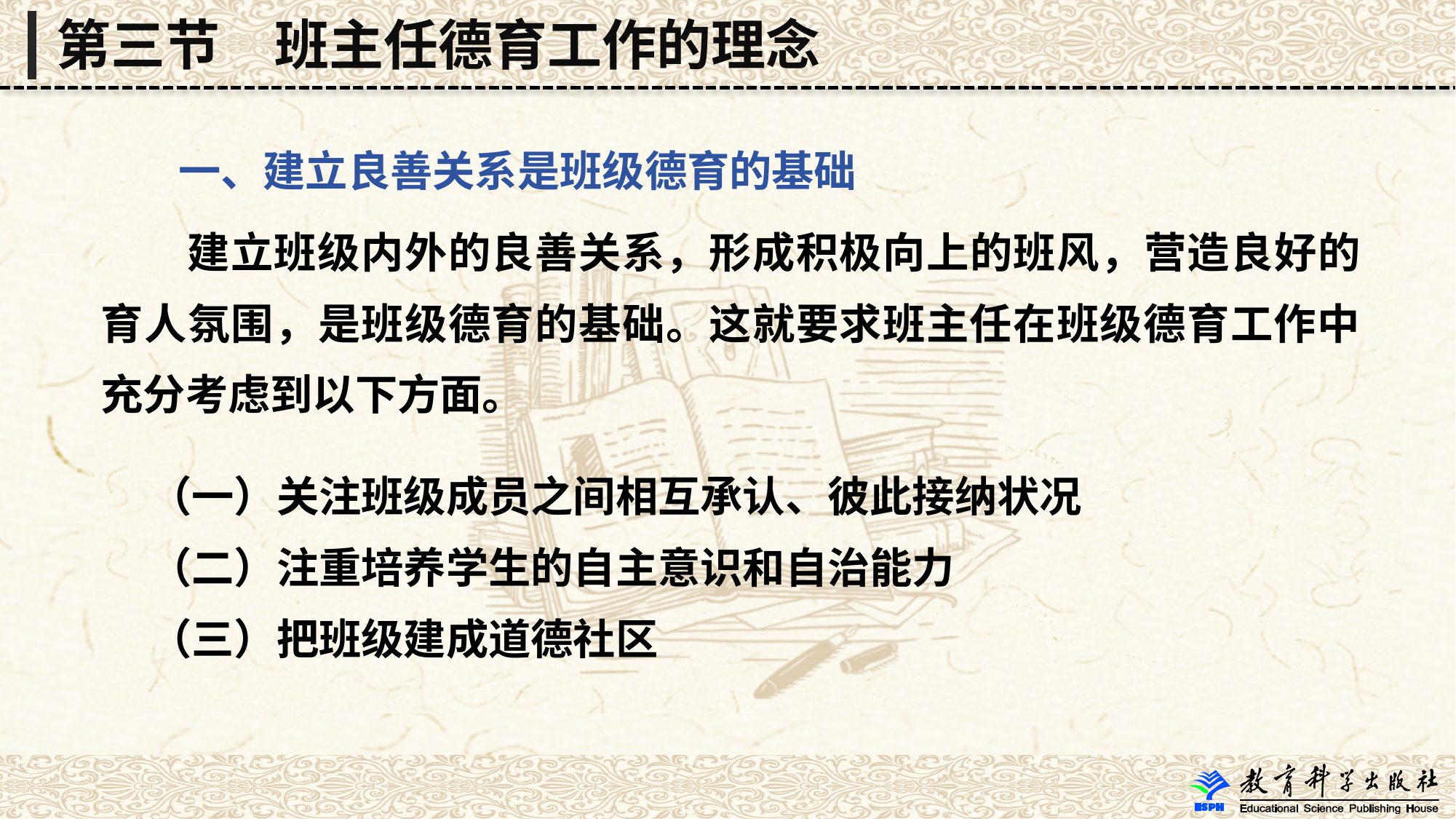

第三节　班主任德育工作的理念

       一、建立良善关系是班级德育的基础

       建立班级内外的良善关系，形成积极向上的班风，营造良好的育人氛围，是班级德育的基础。这就要求班主任在班级德育工作中充分考虑到以下方面。

    （一）关注班级成员之间相互承认、彼此接纳状况
    （二）注重培养学生的自主意识和自治能力
    （三）把班级建成道德社区